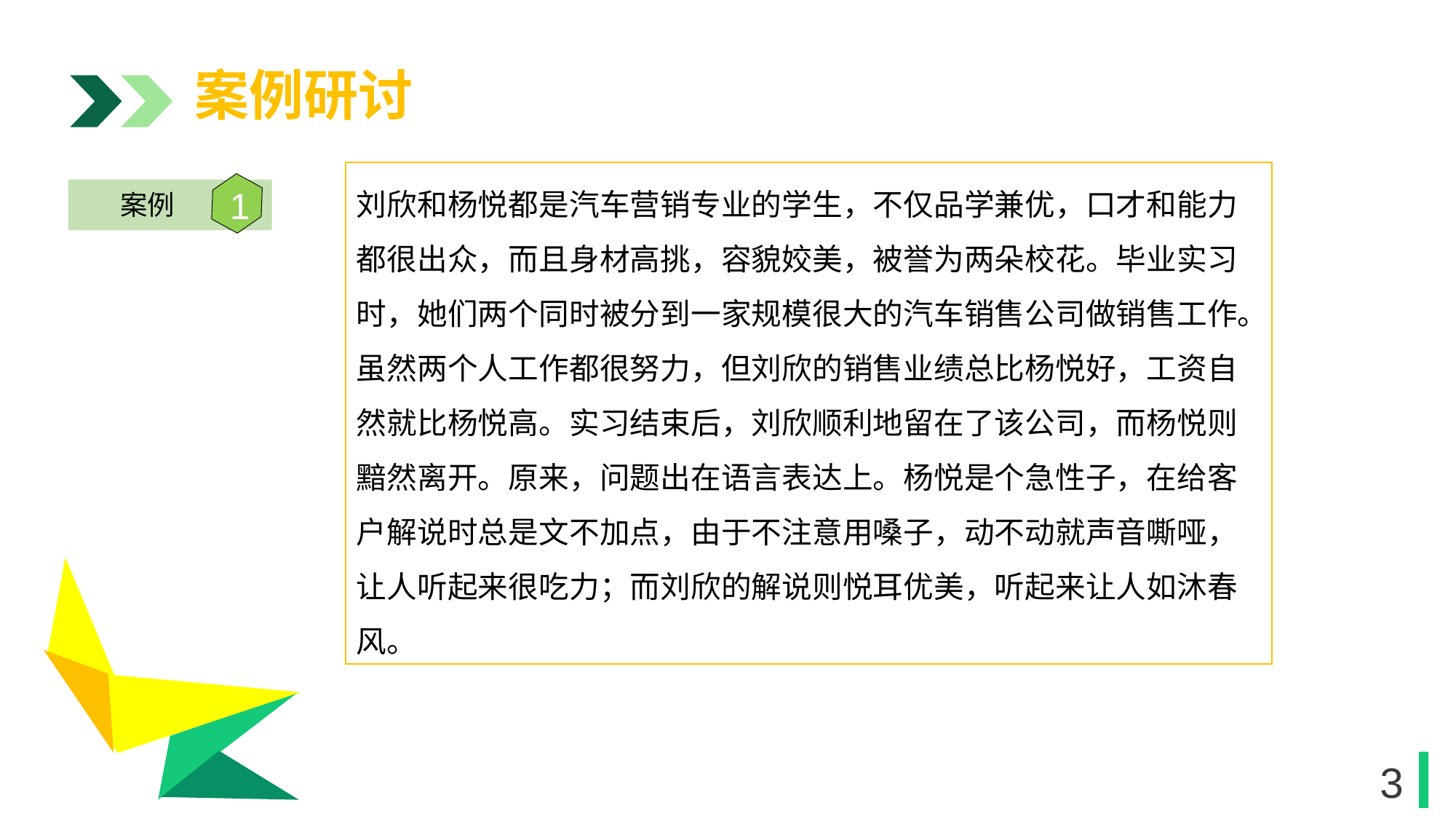

案例研讨

刘欣和杨悦都是汽车营销专业的学生，不仅品学兼优，口才和能力都很出众，而且身材高挑，容貌姣美，被誉为两朵校花。毕业实习时，她们两个同时被分到一家规模很大的汽车销售公司做销售工作。虽然两个人工作都很努力，但刘欣的销售业绩总比杨悦好，工资自然就比杨悦高。实习结束后，刘欣顺利地留在了该公司，而杨悦则黯然离开。原来，问题出在语言表达上。杨悦是个急性子，在给客户解说时总是文不加点，由于不注意用嗓子，动不动就声音嘶哑，让人听起来很吃力；而刘欣的解说则悦耳优美，听起来让人如沐春风。
1

案例
1

1
3